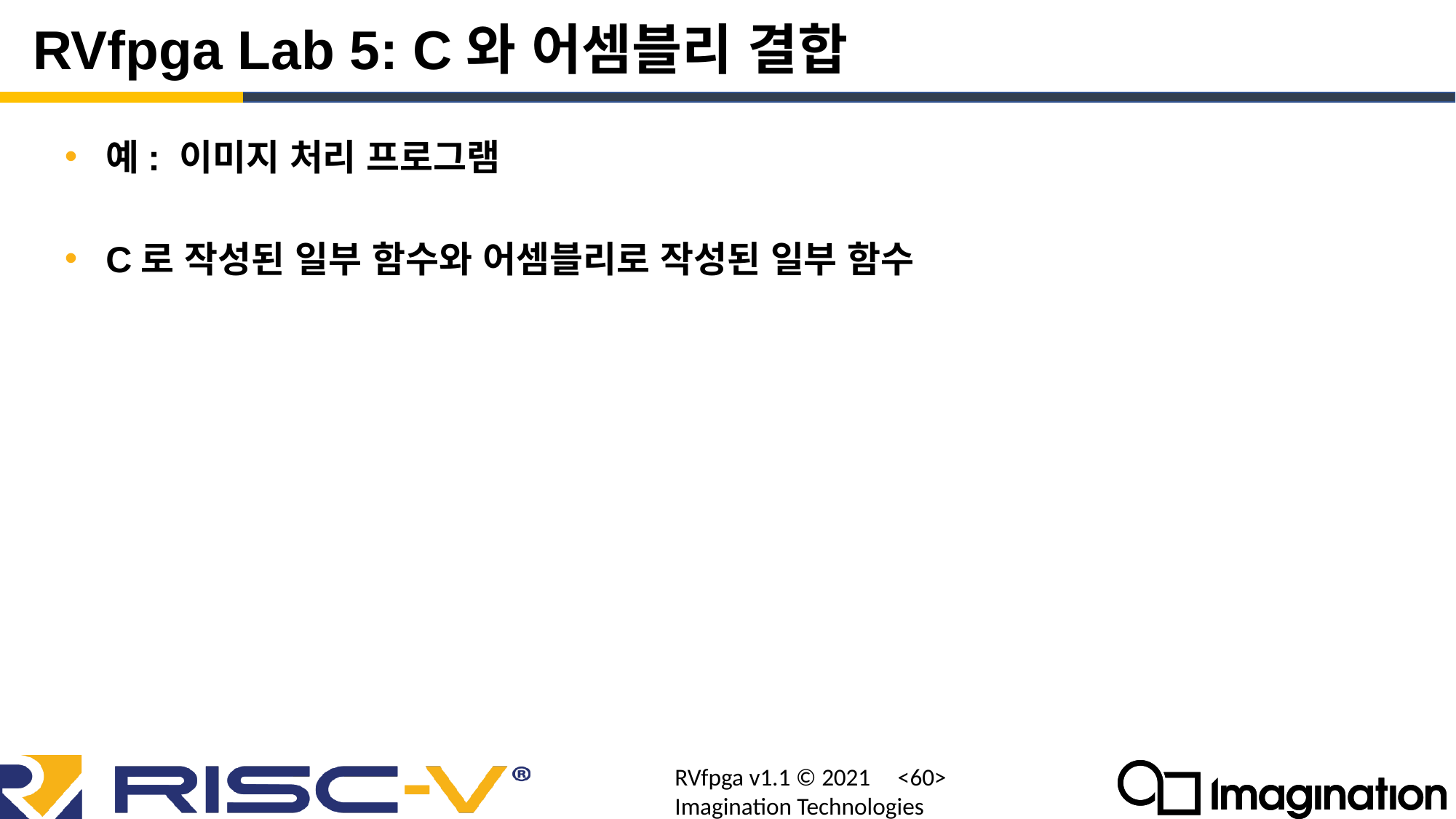

# RVfpga Lab 5: C와 어셈블리 결합
예: 이미지 처리 프로그램

C로 작성된 일부 함수와 어셈블리로 작성된 일부 함수